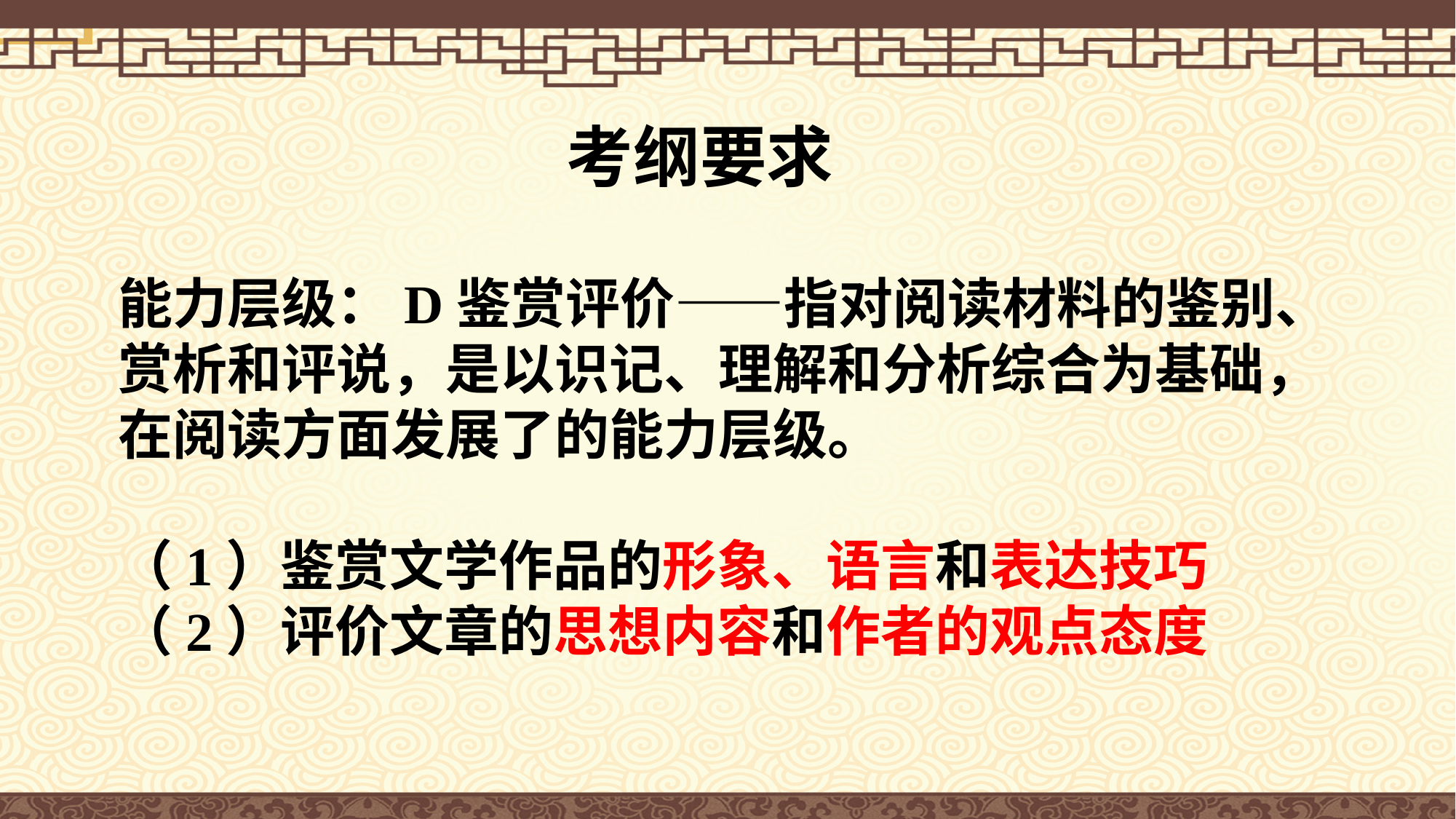

考纲要求
# 能力层级：D鉴赏评价——指对阅读材料的鉴别、赏析和评说，是以识记、理解和分析综合为基础，在阅读方面发展了的能力层级。 （1）鉴赏文学作品的形象、语言和表达技巧 （2）评价文章的思想内容和作者的观点态度